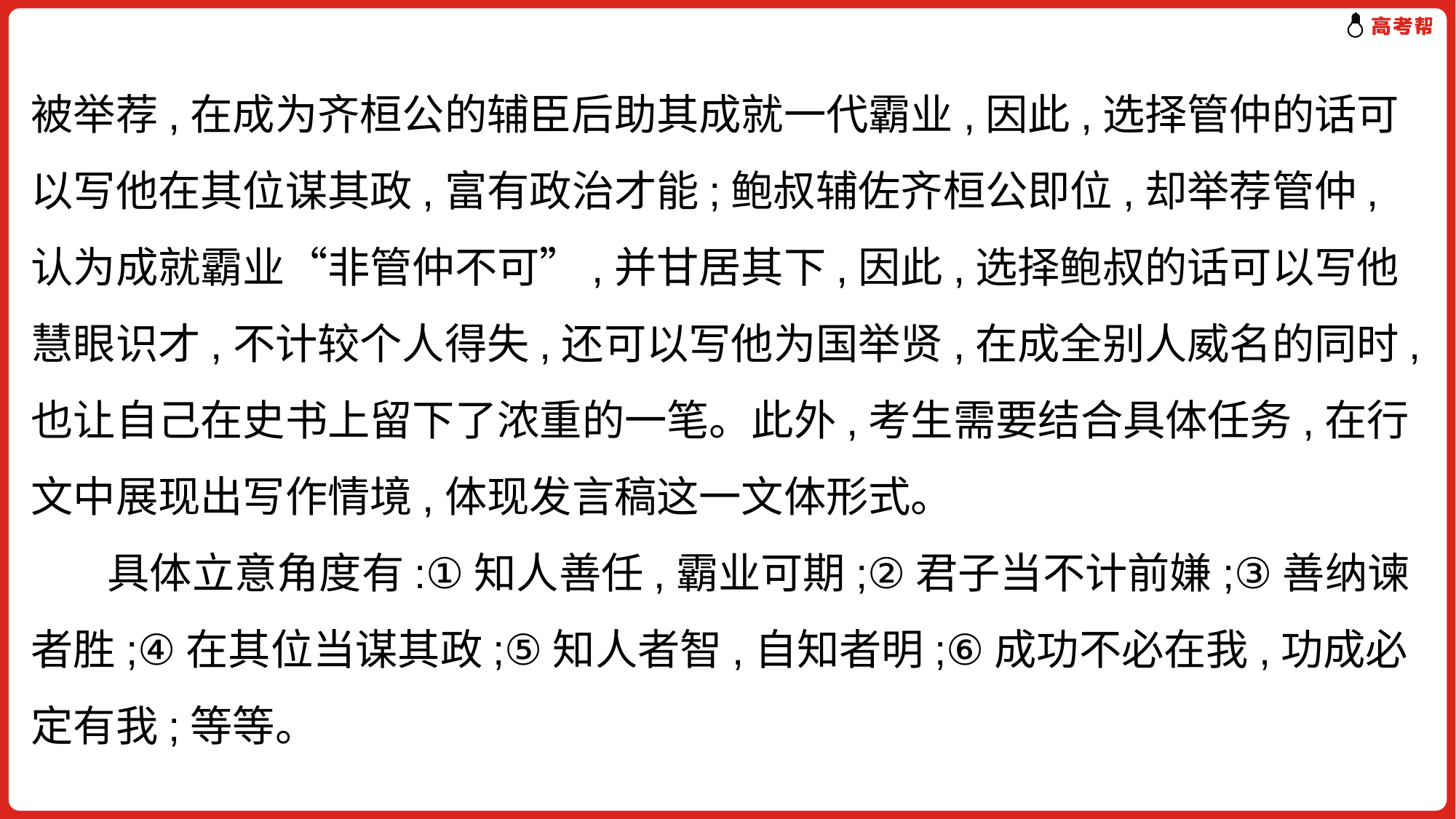

被举荐,在成为齐桓公的辅臣后助其成就一代霸业,因此,选择管仲的话可以写他在其位谋其政,富有政治才能;鲍叔辅佐齐桓公即位,却举荐管仲,认为成就霸业“非管仲不可”,并甘居其下,因此,选择鲍叔的话可以写他慧眼识才,不计较个人得失,还可以写他为国举贤,在成全别人威名的同时,也让自己在史书上留下了浓重的一笔。此外,考生需要结合具体任务,在行文中展现出写作情境,体现发言稿这一文体形式。
       具体立意角度有:①知人善任,霸业可期;②君子当不计前嫌;③善纳谏者胜;④在其位当谋其政;⑤知人者智,自知者明;⑥成功不必在我,功成必定有我;等等。